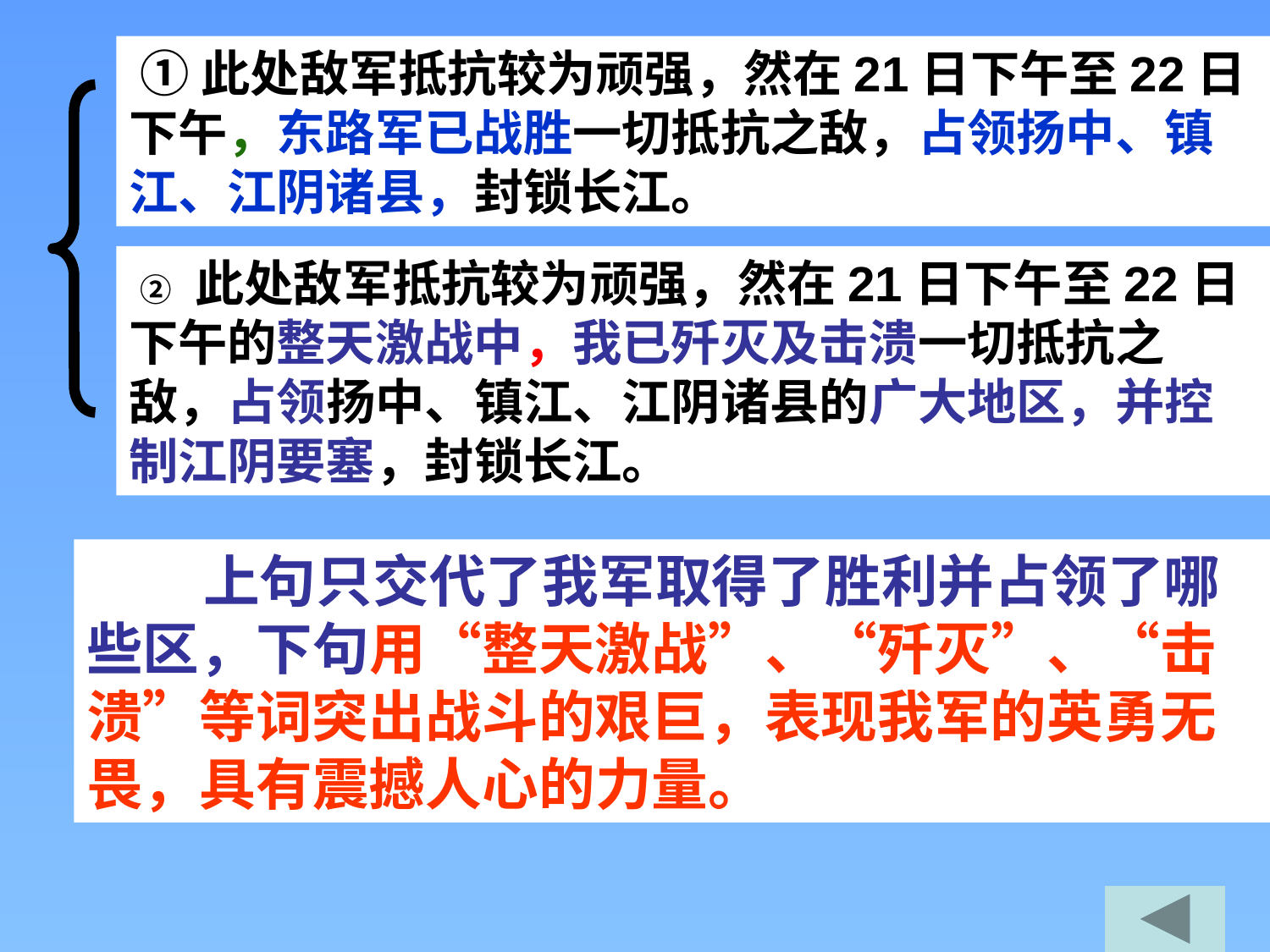

①此处敌军抵抗较为顽强，然在21日下午至22日下午，东路军已战胜一切抵抗之敌，占领扬中、镇江、江阴诸县，封锁长江。

 ② 此处敌军抵抗较为顽强，然在21日下午至22日下午的整天激战中，我已歼灭及击溃一切抵抗之敌，占领扬中、镇江、江阴诸县的广大地区，并控制江阴要塞，封锁长江。
        上句只交代了我军取得了胜利并占领了哪些区，下句用“整天激战”、“歼灭”、“击溃”等词突出战斗的艰巨，表现我军的英勇无畏，具有震撼人心的力量。